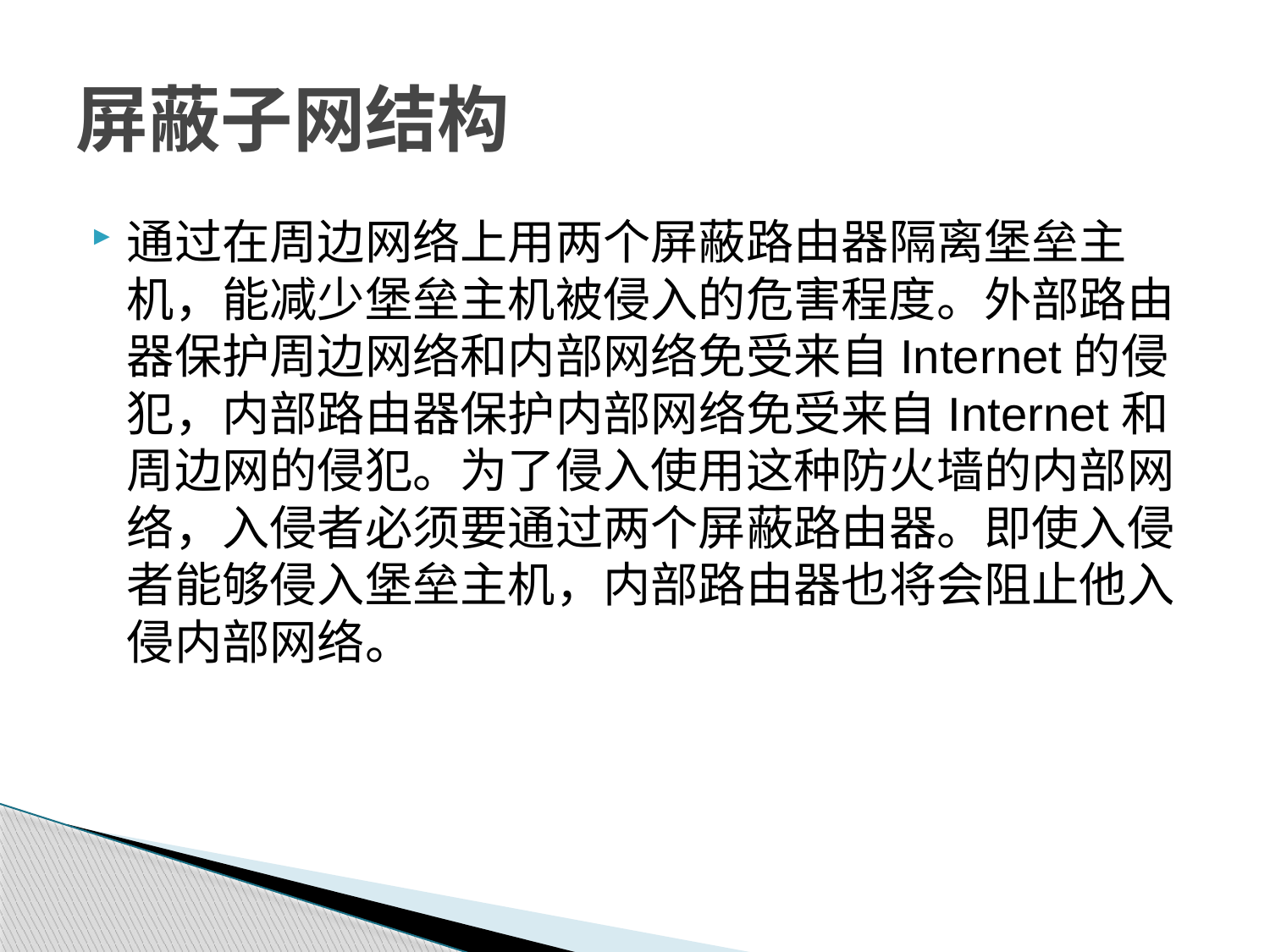

# 屏蔽子网结构
通过在周边网络上用两个屏蔽路由器隔离堡垒主机，能减少堡垒主机被侵入的危害程度。外部路由器保护周边网络和内部网络免受来自Internet的侵犯，内部路由器保护内部网络免受来自Internet和周边网的侵犯。为了侵入使用这种防火墙的内部网络，入侵者必须要通过两个屏蔽路由器。即使入侵者能够侵入堡垒主机，内部路由器也将会阻止他入侵内部网络。